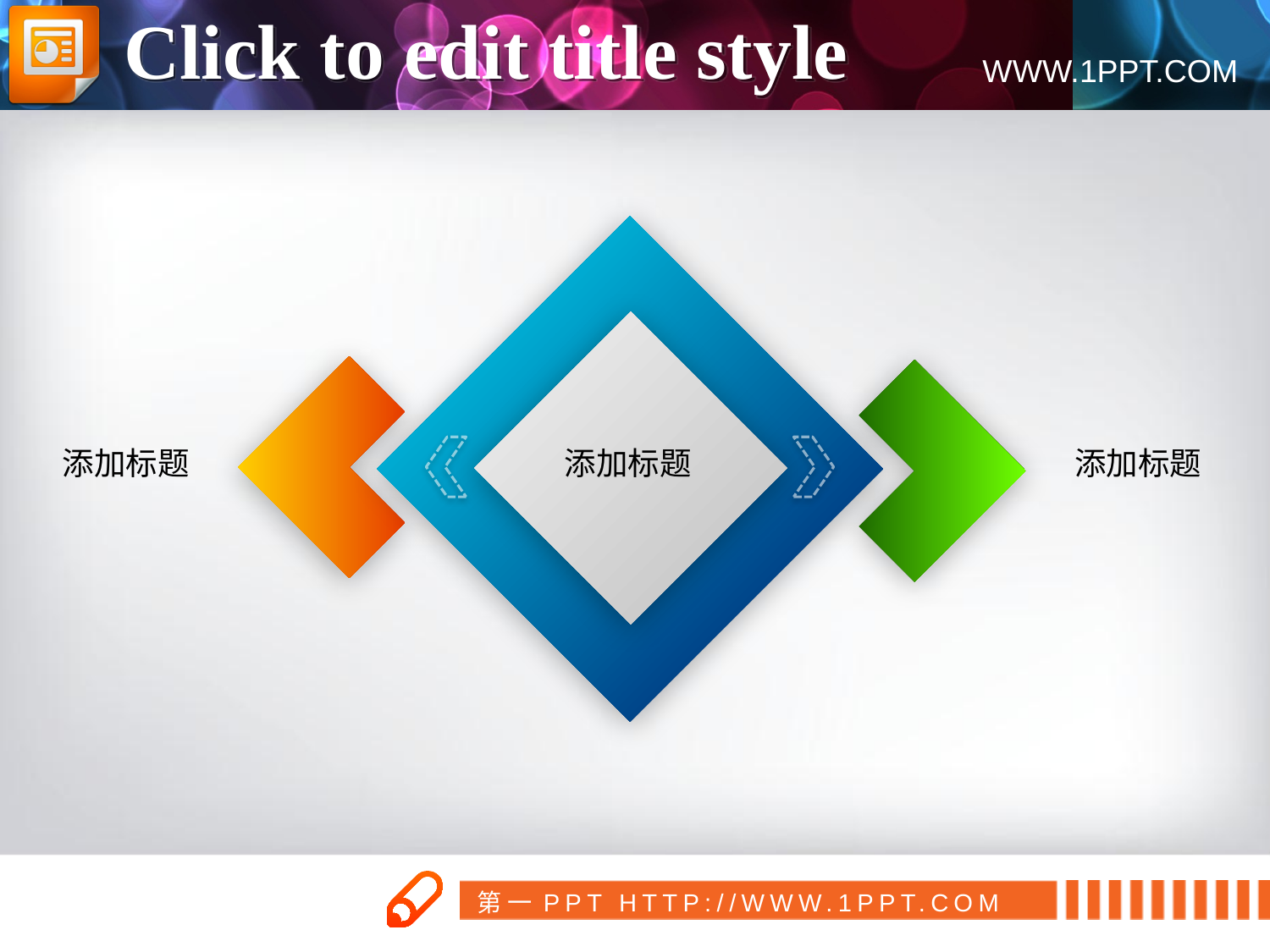

Click to edit title style

添加标题
添加标题
添加标题

www.1ppt.com